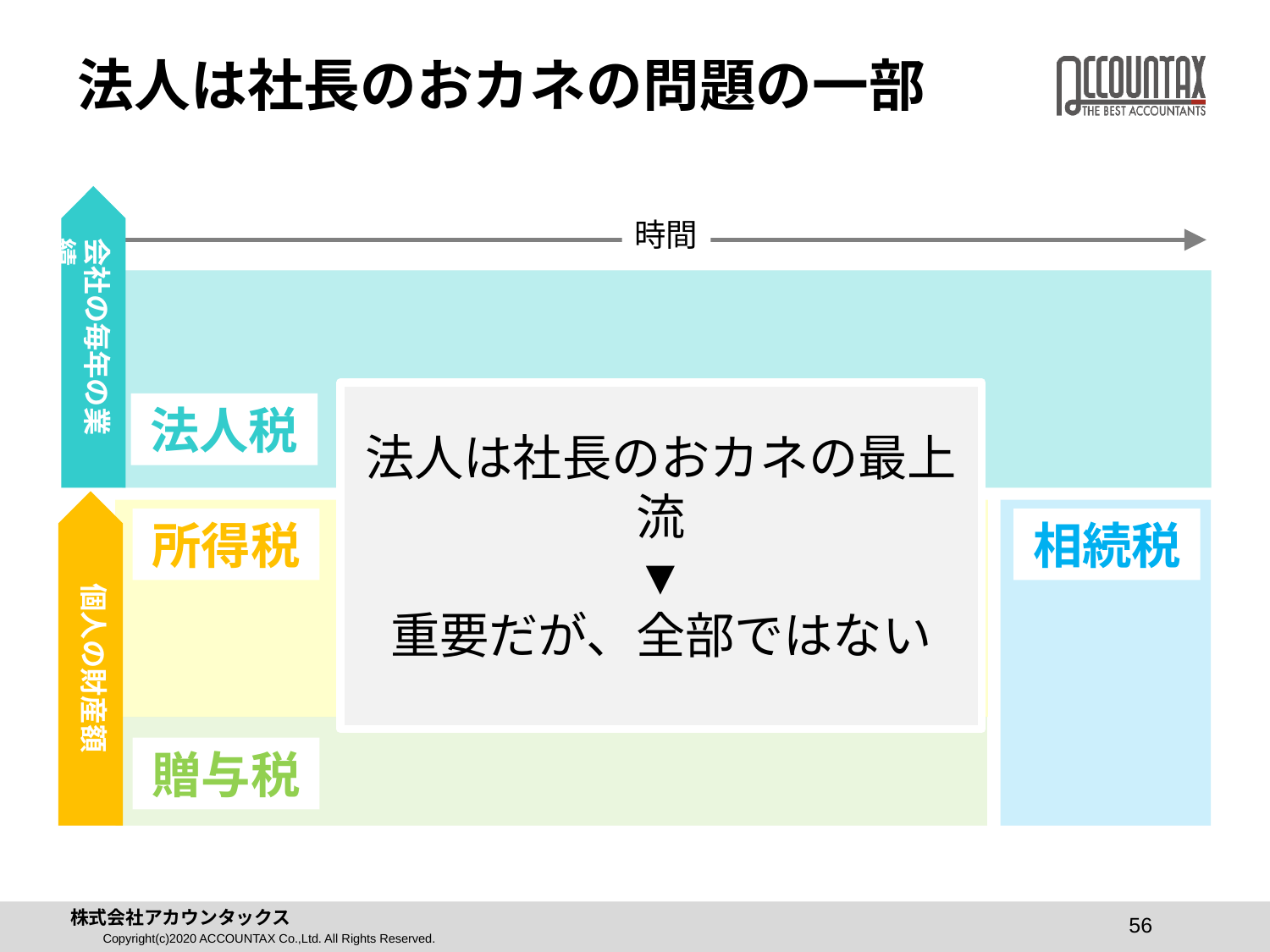

# 法人は社長のおカネの問題の一部
会社の毎年の業績

時間

法人は社長のおカネの最上流
▼
重要だが、全部ではない

法人税
個人の財産額

所得税
相続税

贈与税
56